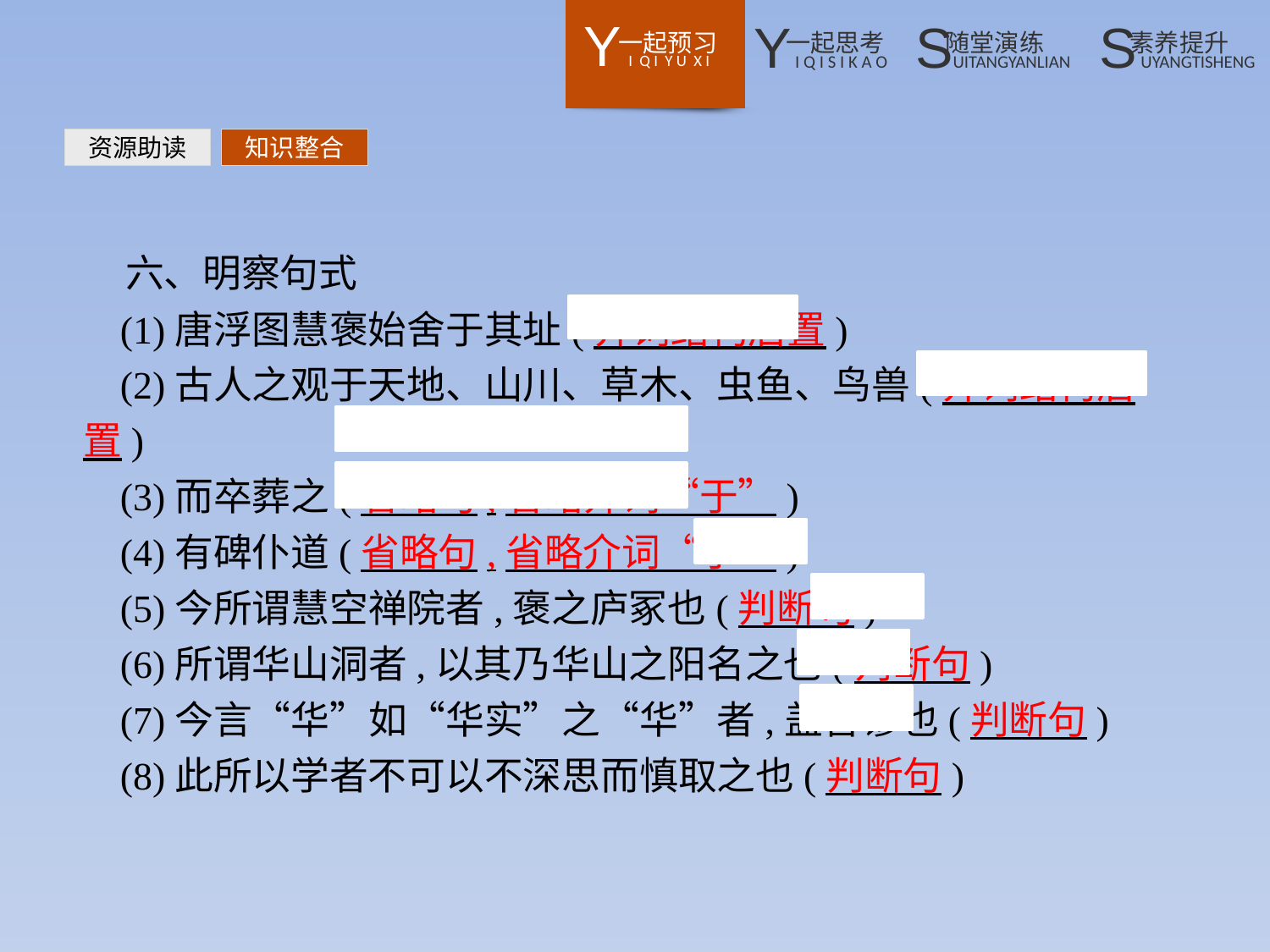

资源助读
知识整合
六、明察句式
(1)唐浮图慧褒始舍于其址(介词结构后置)
(2)古人之观于天地、山川、草木、虫鱼、鸟兽(介词结构后置)
(3)而卒葬之(省略句,省略介词“于”)
(4)有碑仆道(省略句,省略介词“于”)
(5)今所谓慧空禅院者,褒之庐冢也(判断句)
(6)所谓华山洞者,以其乃华山之阳名之也(判断句)
(7)今言“华”如“华实”之“华”者,盖音谬也(判断句)
(8)此所以学者不可以不深思而慎取之也(判断句)